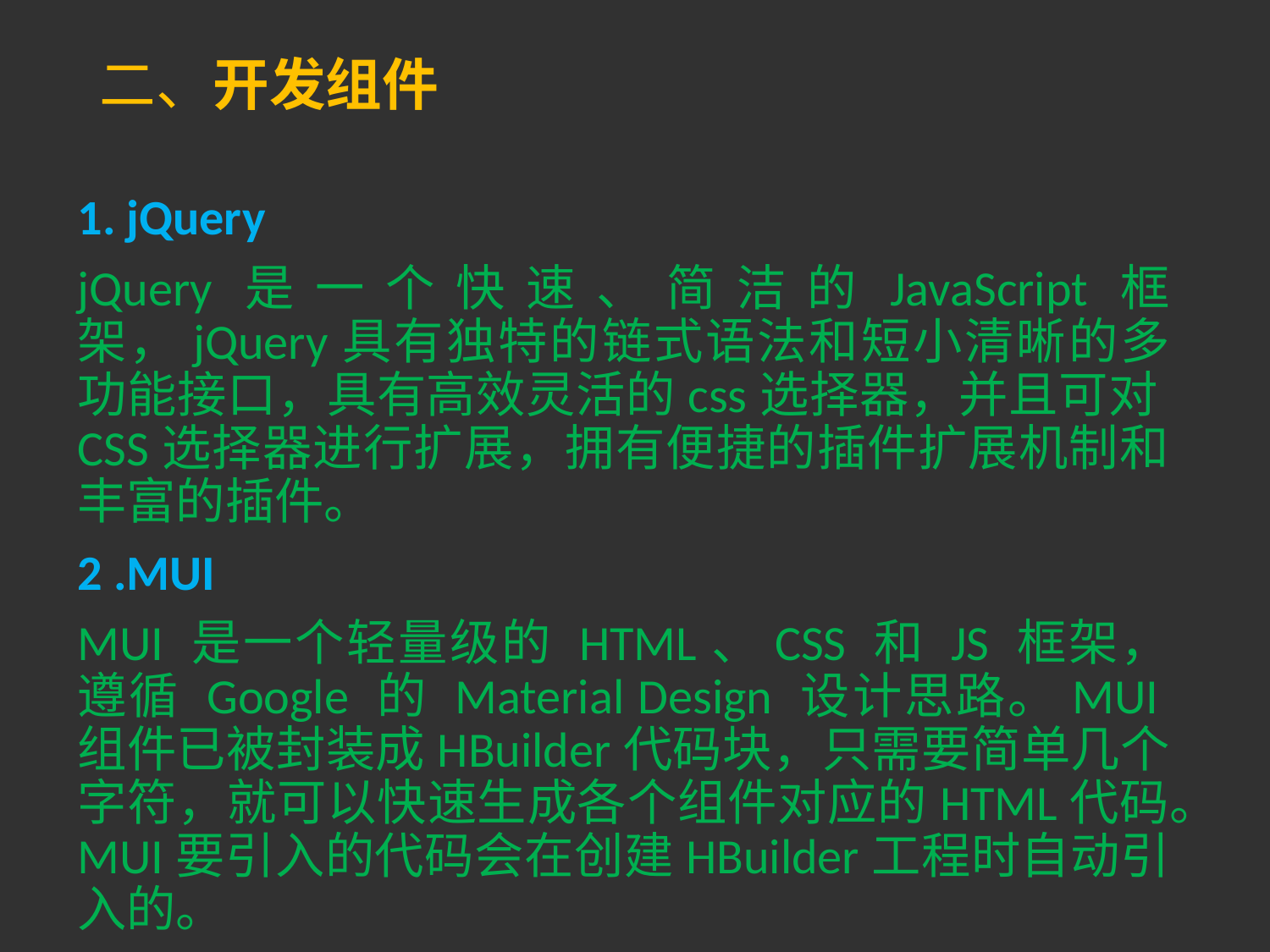

# 二、开发组件
1. jQuery
jQuery是一个快速、简洁的JavaScript框架，jQuery具有独特的链式语法和短小清晰的多功能接口，具有高效灵活的css选择器，并且可对CSS选择器进行扩展，拥有便捷的插件扩展机制和丰富的插件。
2 .MUI
MUI 是一个轻量级的 HTML、CSS 和 JS 框架，遵循 Google 的 Material Design 设计思路。MUI组件已被封装成HBuilder代码块，只需要简单几个字符，就可以快速生成各个组件对应的HTML代码。MUI要引入的代码会在创建HBuilder工程时自动引入的。